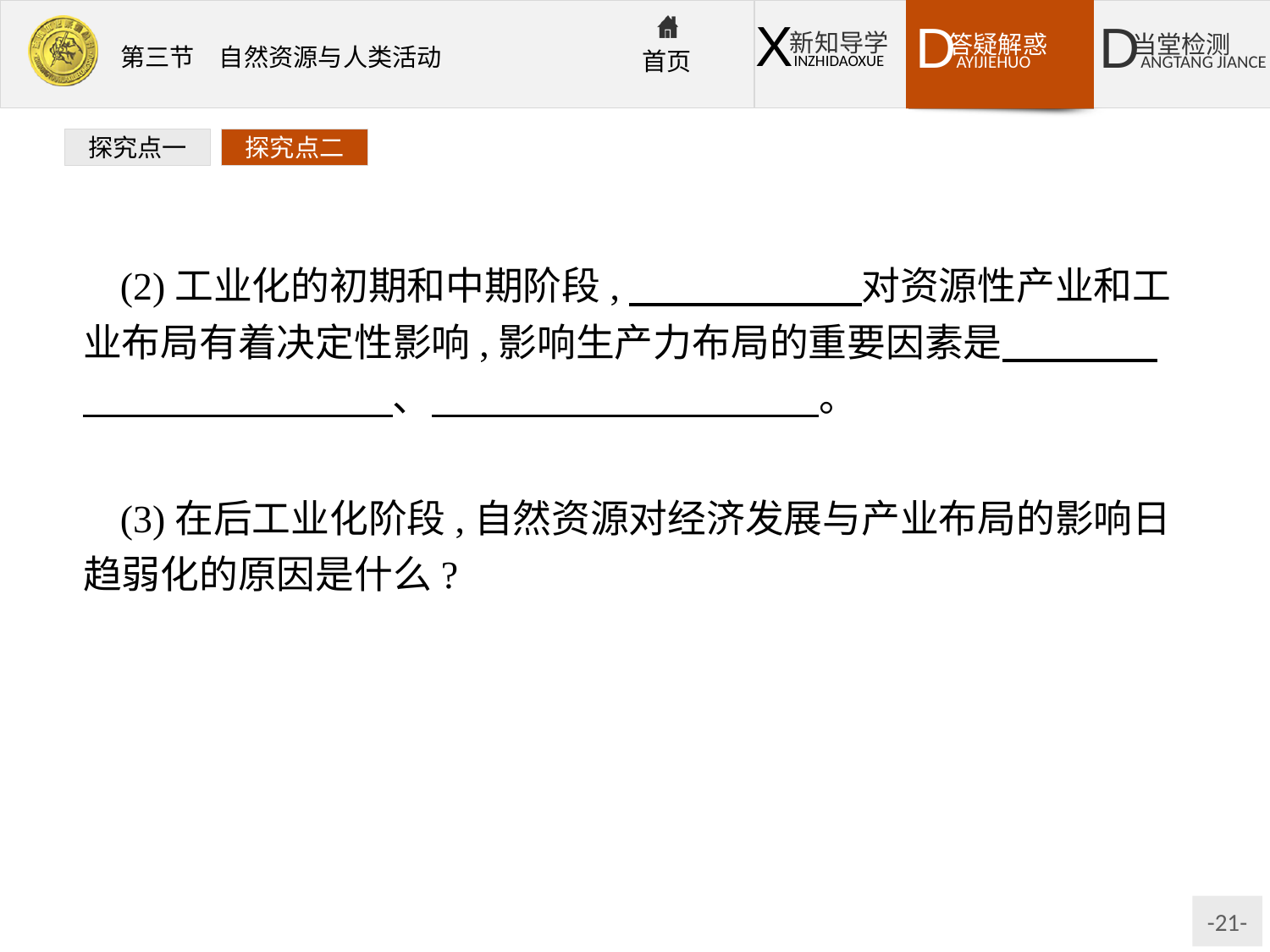

探究点一
探究点二
(2)工业化的初期和中期阶段,　　　　　　对资源性产业和工业布局有着决定性影响,影响生产力布局的重要因素是　　　　　　　　　　　　、　　　　　　　　　　。

提示:矿产资源　矿产资源的储存状况　交通运输的便捷程度
(3)在后工业化阶段,自然资源对经济发展与产业布局的影响日趋弱化的原因是什么?
提示:随着科技发展和社会进步,自然资源在地区发展中的作用相对下降,而各种后天性资源(如人工合成原料、智力资源、信息网络等)的地位则迅速上升。而后天性资源的运输成本较低,产业布局对资源的依赖性逐渐减小。